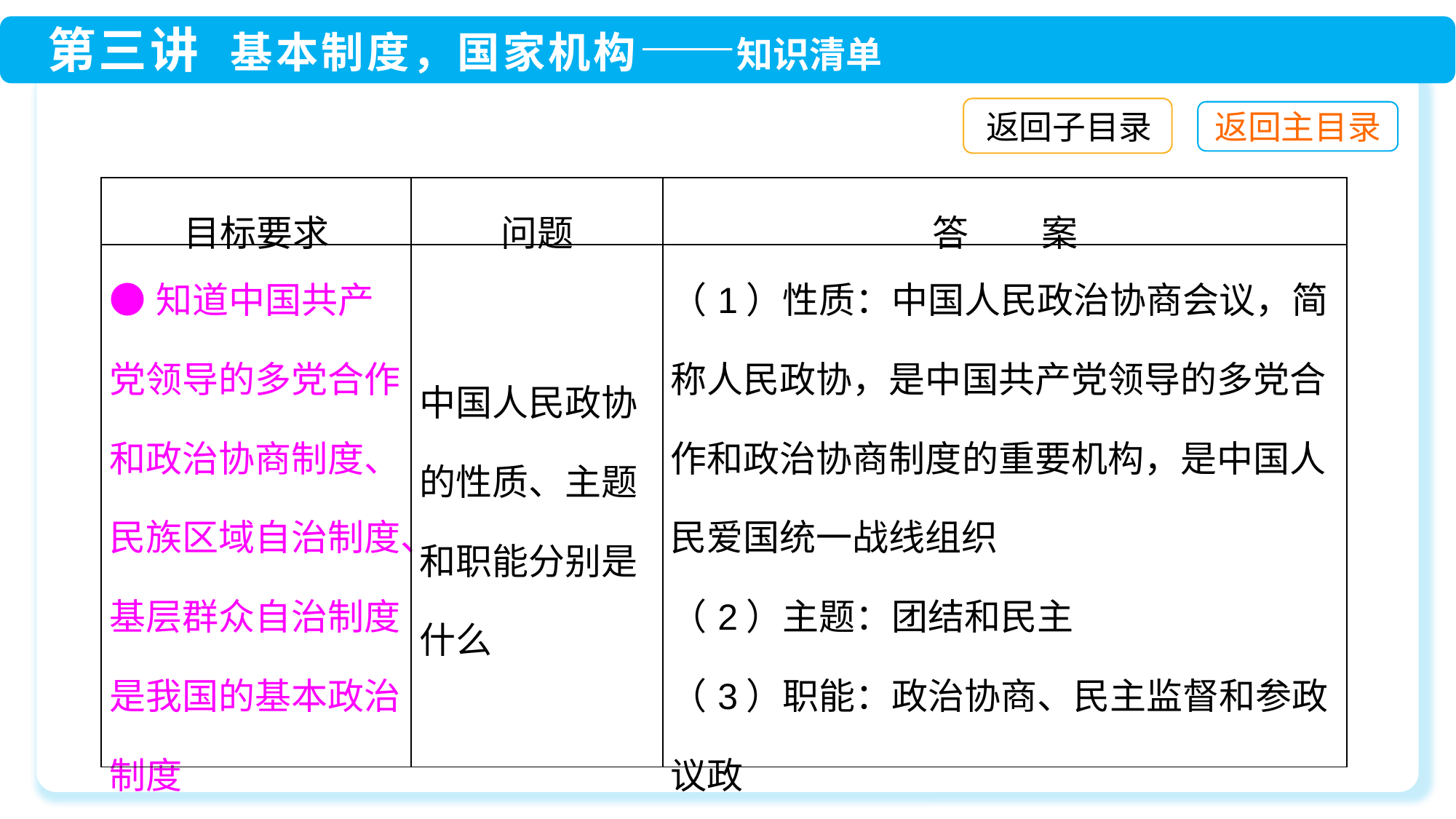

返回子目录
| 目标要求 | 问题 | 答　　案 |
| --- | --- | --- |
| ●知道中国共产党领导的多党合作和政治协商制度、民族区域自治制度、基层群众自治制度是我国的基本政治制度 | 中国人民政协的性质、主题和职能分别是什么 | （1）性质：中国人民政治协商会议，简称人民政协，是中国共产党领导的多党合作和政治协商制度的重要机构，是中国人民爱国统一战线组织 （2）主题：团结和民主 （3）职能：政治协商、民主监督和参政议政 |